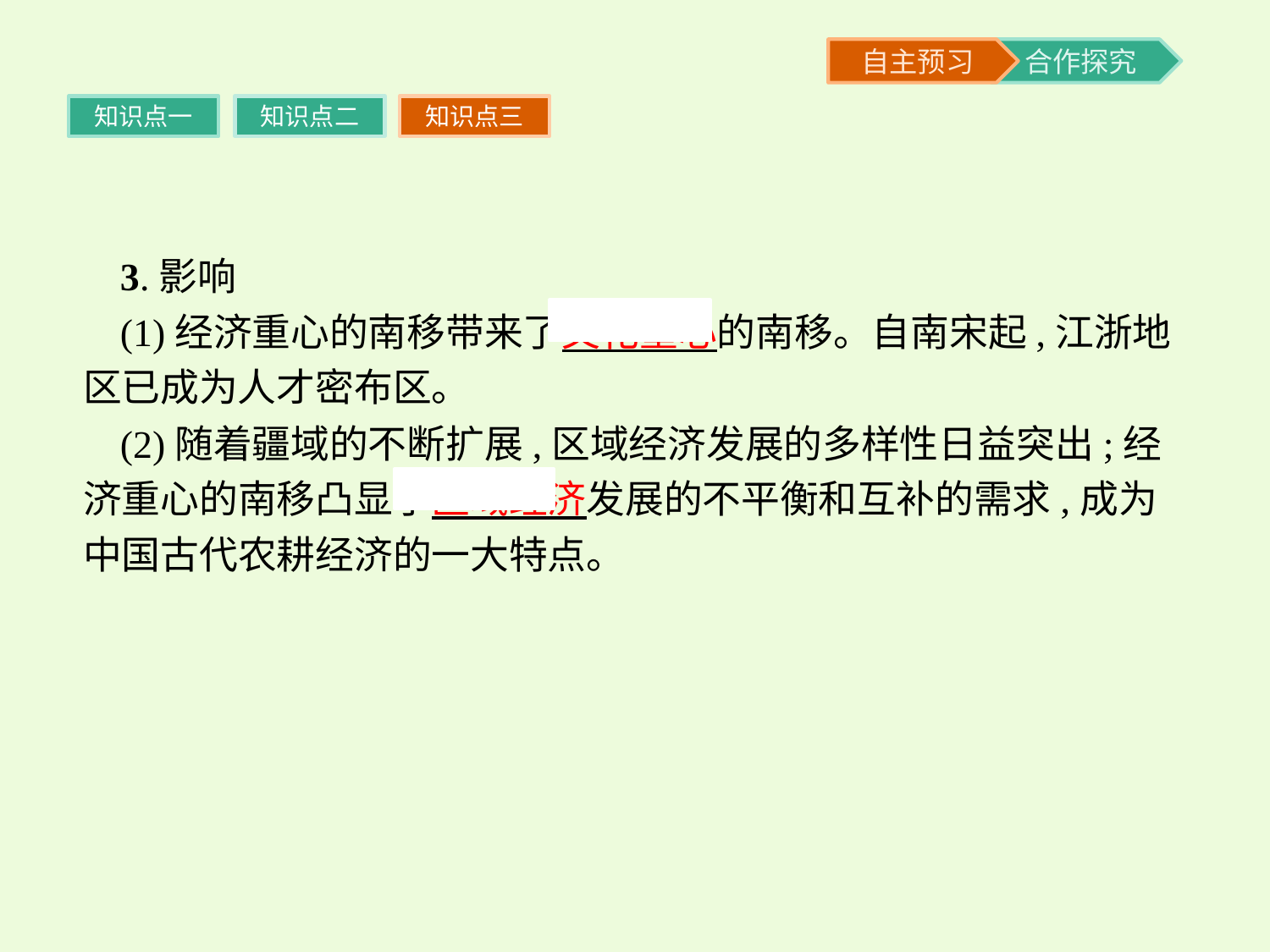

知识点一
知识点二
知识点三
3.影响
(1)经济重心的南移带来了文化重心的南移。自南宋起,江浙地区已成为人才密布区。
(2)随着疆域的不断扩展,区域经济发展的多样性日益突出;经济重心的南移凸显了区域经济发展的不平衡和互补的需求,成为中国古代农耕经济的一大特点。